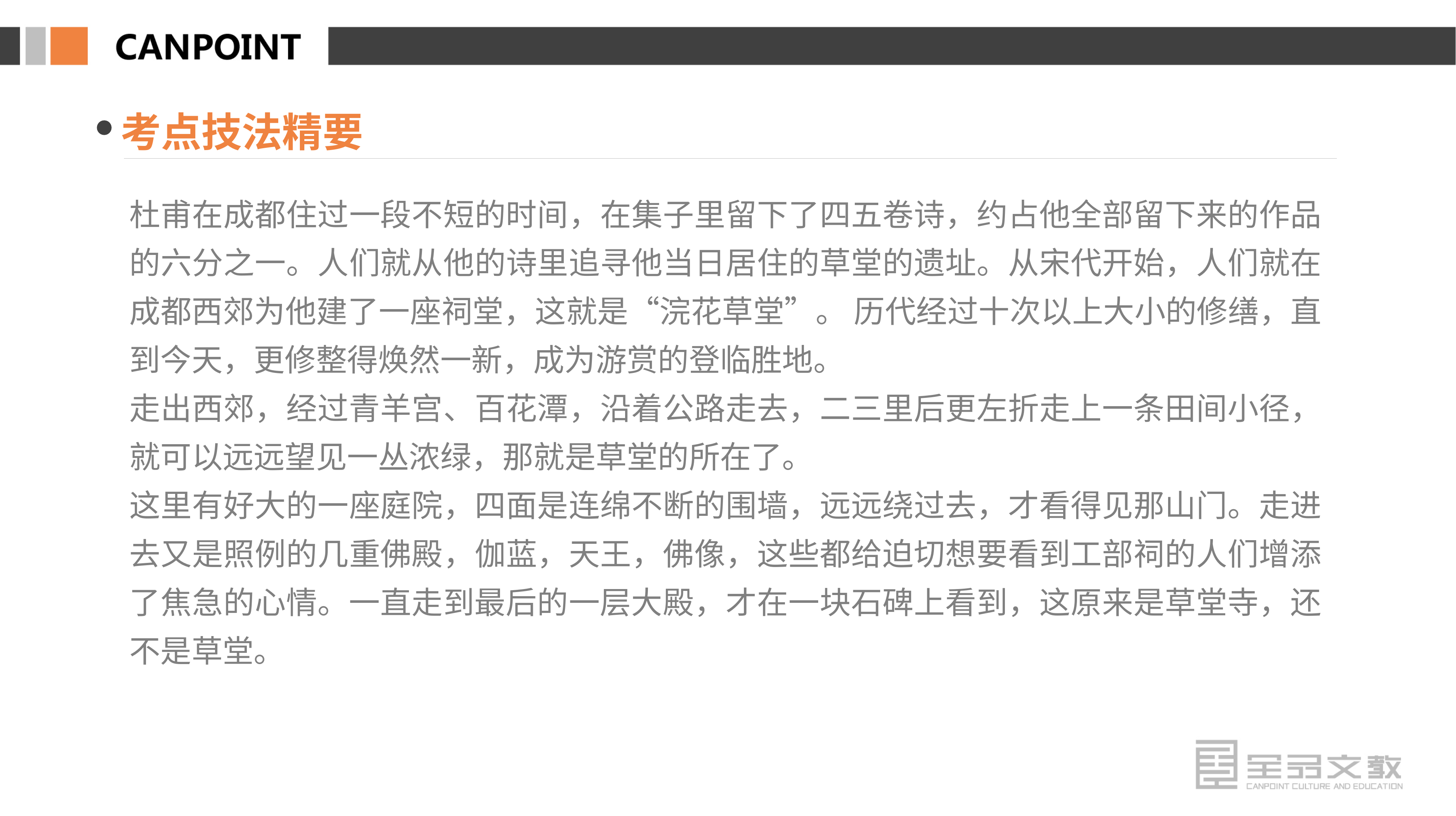

考点技法精要

杜甫在成都住过一段不短的时间，在集子里留下了四五卷诗，约占他全部留下来的作品的六分之一。人们就从他的诗里追寻他当日居住的草堂的遗址。从宋代开始，人们就在成都西郊为他建了一座祠堂，这就是“浣花草堂”。 历代经过十次以上大小的修缮，直到今天，更修整得焕然一新，成为游赏的登临胜地。
走出西郊，经过青羊宫、百花潭，沿着公路走去，二三里后更左折走上一条田间小径，就可以远远望见一丛浓绿，那就是草堂的所在了。
这里有好大的一座庭院，四面是连绵不断的围墙，远远绕过去，才看得见那山门。走进去又是照例的几重佛殿，伽蓝，天王，佛像，这些都给迫切想要看到工部祠的人们增添了焦急的心情。一直走到最后的一层大殿，才在一块石碑上看到，这原来是草堂寺，还不是草堂。